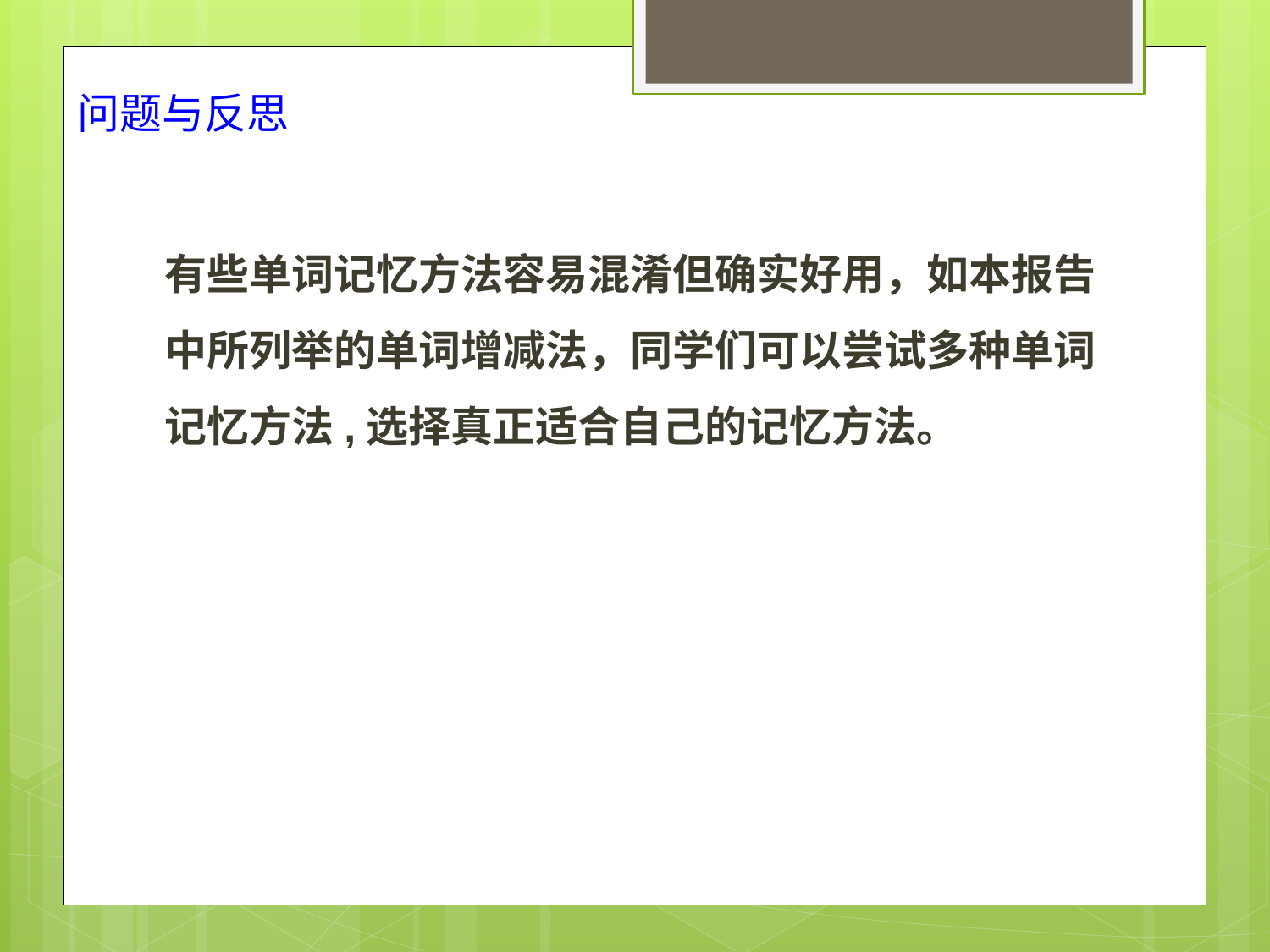

# 问题与反思
有些单词记忆方法容易混淆但确实好用，如本报告中所列举的单词增减法，同学们可以尝试多种单词记忆方法,选择真正适合自己的记忆方法。